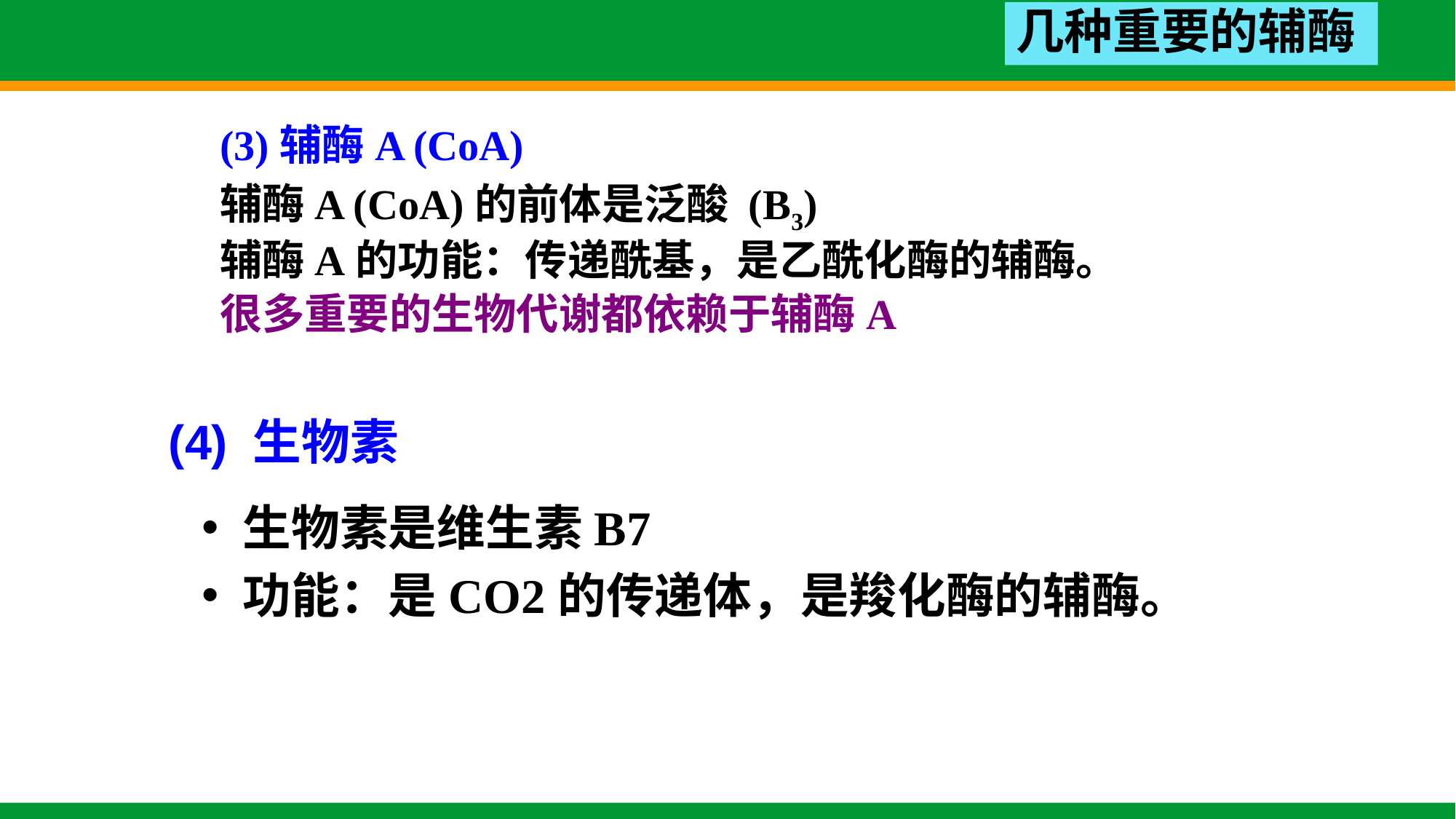

几种重要的辅酶
(3)辅酶A (CoA)
辅酶A (CoA)的前体是泛酸 (B3)
辅酶A的功能：传递酰基，是乙酰化酶的辅酶。
很多重要的生物代谢都依赖于辅酶A
(4) 生物素
生物素是维生素B7
功能：是CO2的传递体，是羧化酶的辅酶。